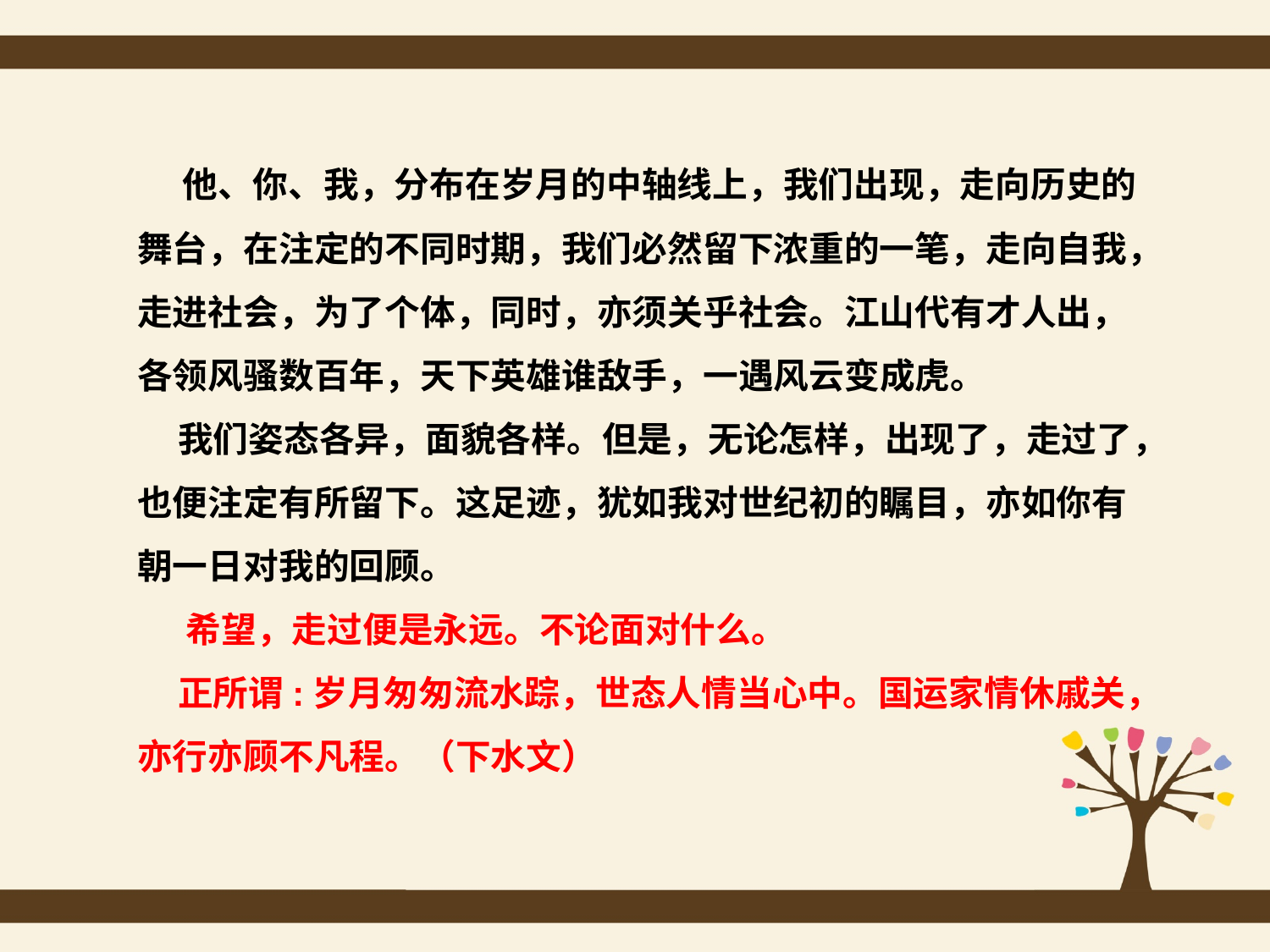

他、你、我，分布在岁月的中轴线上，我们出现，走向历史的舞台，在注定的不同时期，我们必然留下浓重的一笔，走向自我，走进社会，为了个体，同时，亦须关乎社会。江山代有才人出，各领风骚数百年，天下英雄谁敌手，一遇风云变成虎。
    我们姿态各异，面貌各样。但是，无论怎样，出现了，走过了，也便注定有所留下。这足迹，犹如我对世纪初的瞩目，亦如你有朝一日对我的回顾。
     希望，走过便是永远。不论面对什么。
    正所谓:岁月匆匆流水踪，世态人情当心中。国运家情休戚关，亦行亦顾不凡程。（下水文）